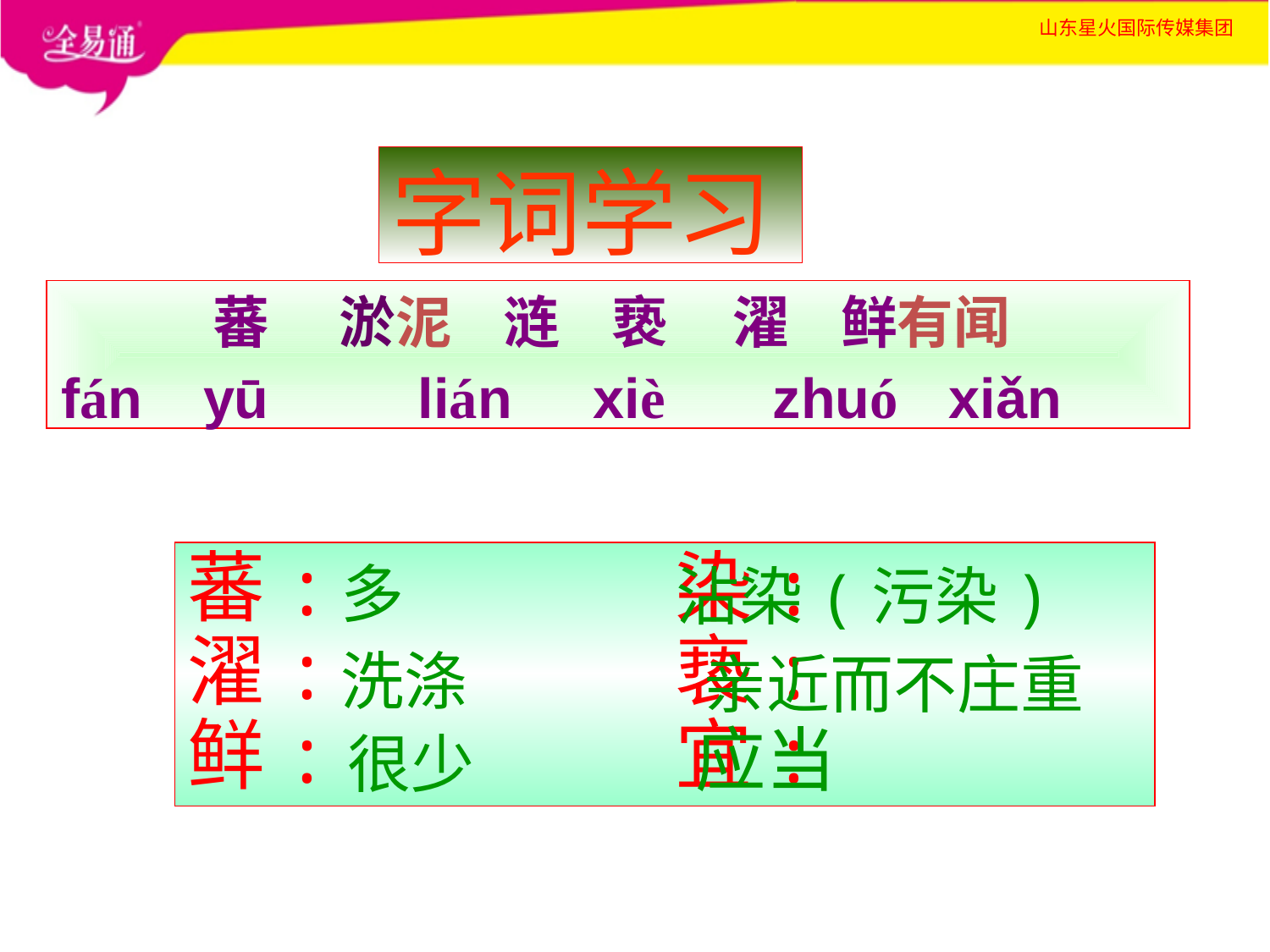

# 字词学习
蕃　 淤泥    涟    亵     濯    鲜有闻

fán
yū
lián
xiè
zhuó
xiǎn
蕃:       染:
濯:       亵:
鲜:       宜:
多
沾染(污染)
洗涤
亲近而不庄重
应当
很少